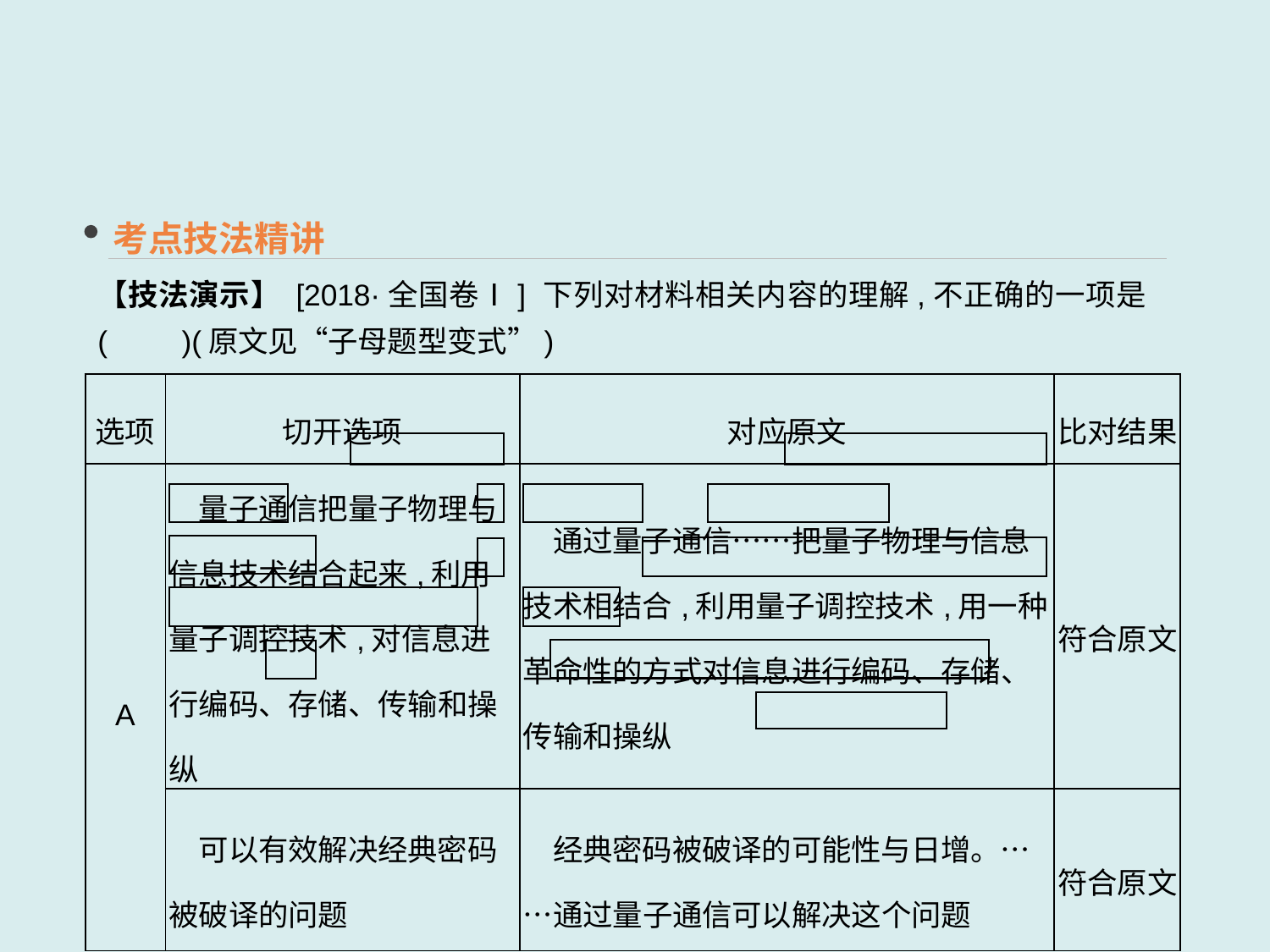

考点技法精讲

【技法演示】 [2018·全国卷Ⅰ] 下列对材料相关内容的理解,不正确的一项是(　　)(原文见“子母题型变式”)
| 选项 | 切开选项 | 对应原文 | 比对结果 |
| --- | --- | --- | --- |
| A | 量子通信把量子物理与信息技术结合起来,利用量子调控技术,对信息进行编码、存储、传输和操纵 | 通过量子通信……把量子物理与信息技术相结合,利用量子调控技术,用一种革命性的方式对信息进行编码、存储、传输和操纵 | 符合原文 |
|  | 可以有效解决经典密码被破译的问题 | 经典密码被破译的可能性与日增。……通过量子通信可以解决这个问题 | 符合原文 |